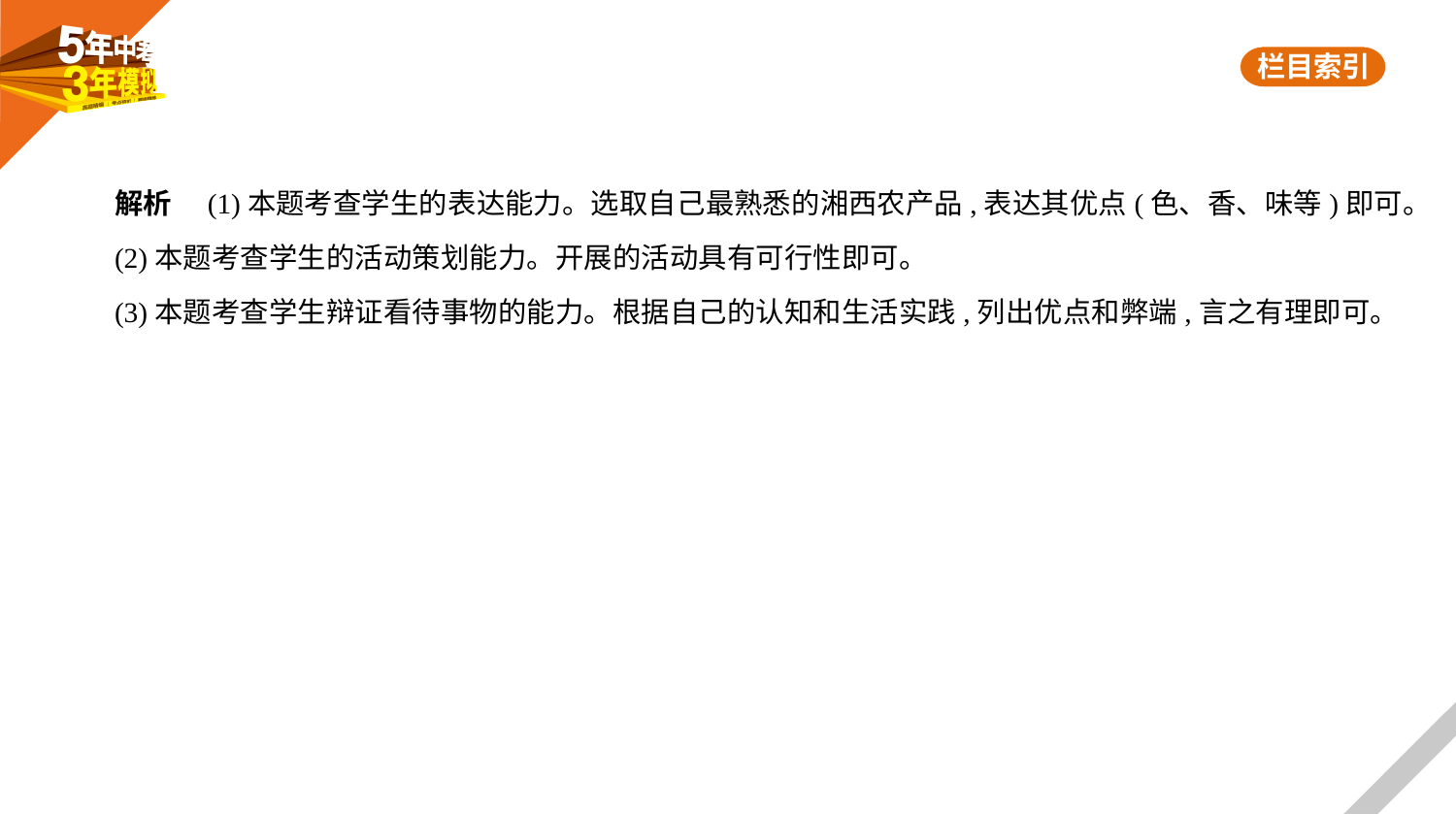

解析　(1)本题考查学生的表达能力。选取自己最熟悉的湘西农产品,表达其优点(色、香、味等)即可。
(2)本题考查学生的活动策划能力。开展的活动具有可行性即可。
(3)本题考查学生辩证看待事物的能力。根据自己的认知和生活实践,列出优点和弊端,言之有理即可。